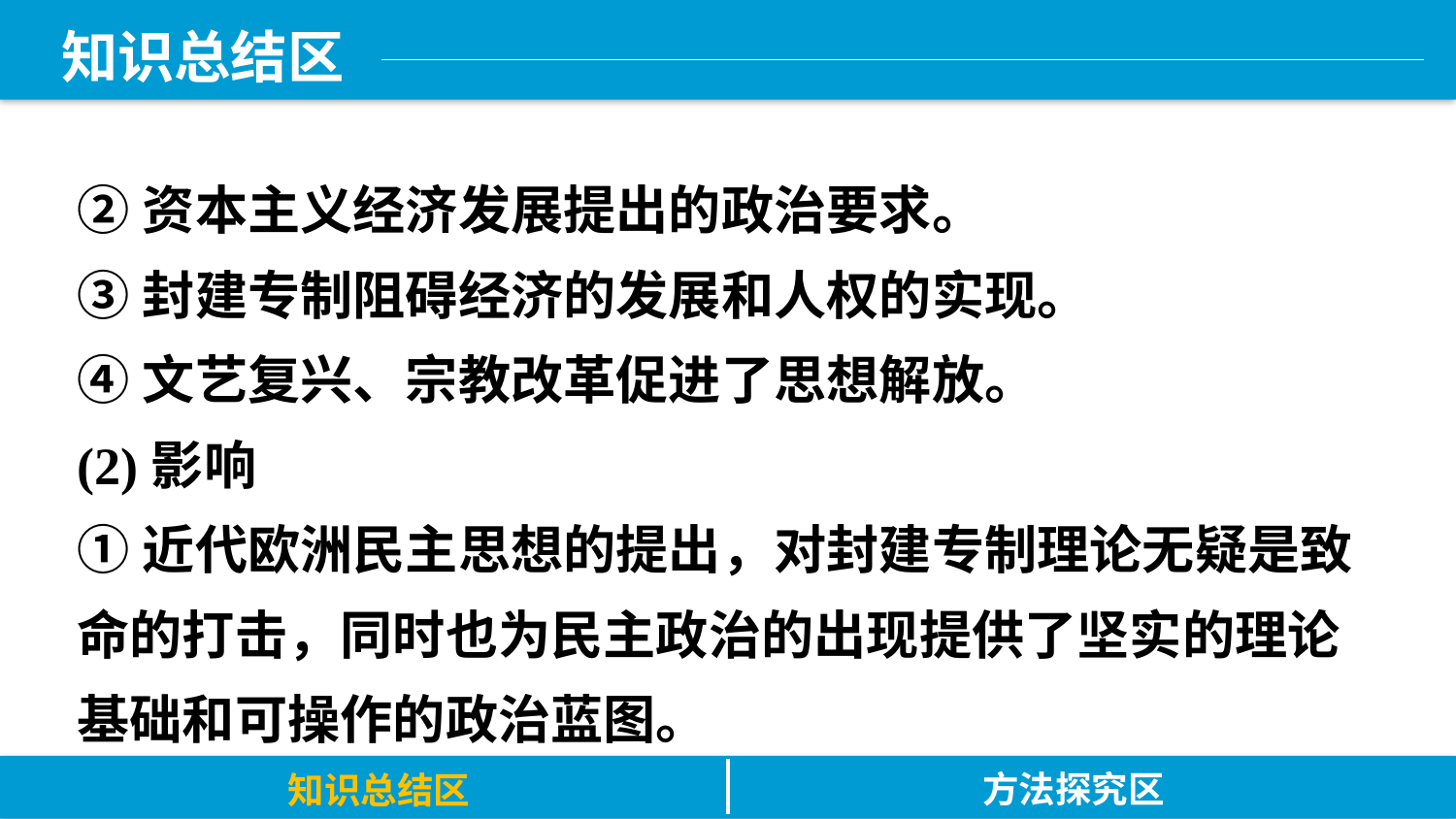

知识总结区
②资本主义经济发展提出的政治要求。
③封建专制阻碍经济的发展和人权的实现。
④文艺复兴、宗教改革促进了思想解放。
(2)影响
①近代欧洲民主思想的提出，对封建专制理论无疑是致命的打击，同时也为民主政治的出现提供了坚实的理论基础和可操作的政治蓝图。
方法探究区
知识总结区